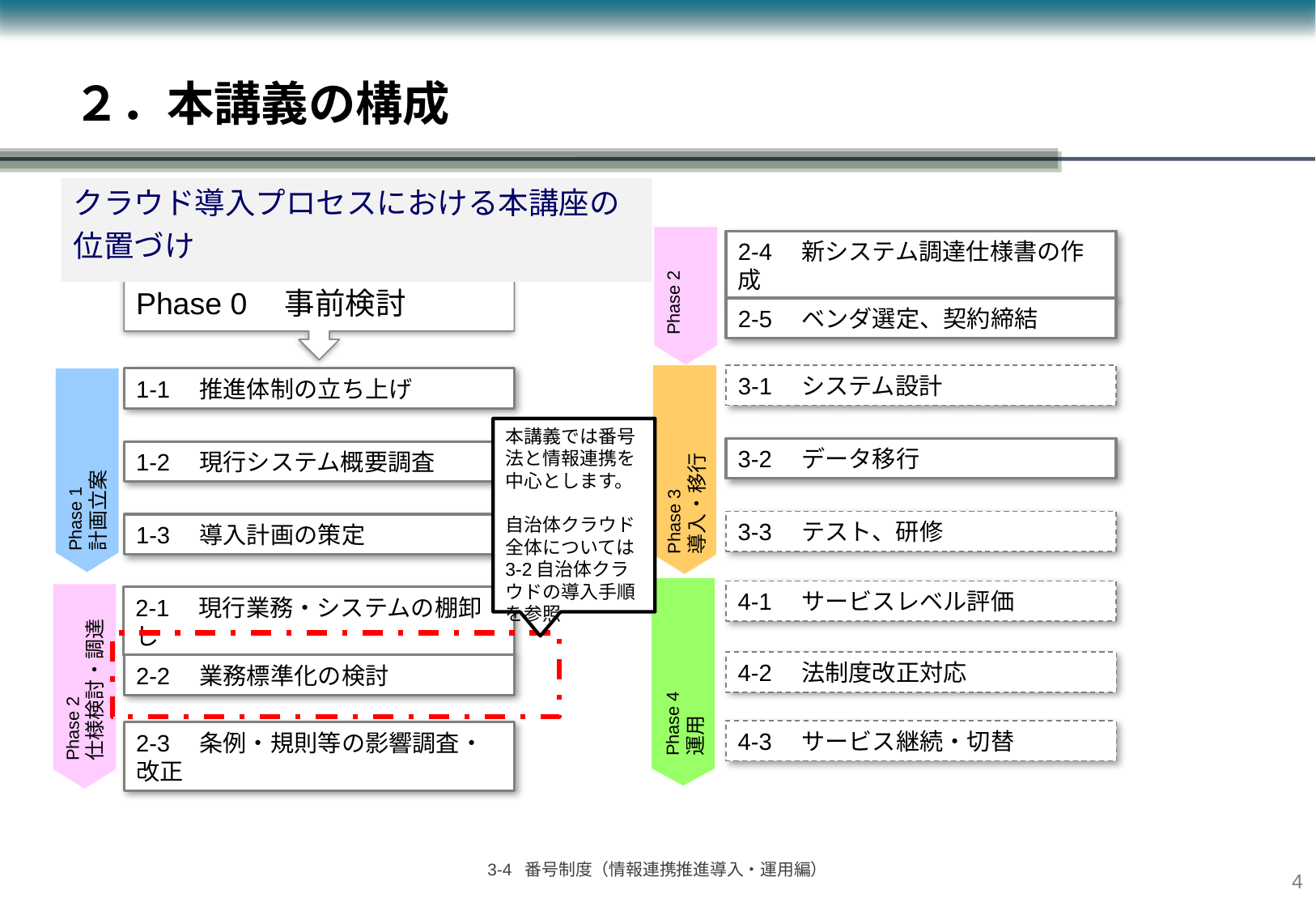

# ２．本講義の構成
クラウド導入プロセスにおける本講座の
位置づけ
2-4　新システム調達仕様書の作成
Phase 2

Phase 0　事前検討
2-5　ベンダ選定、契約締結
3-1　システム設計
1-1　推進体制の立ち上げ
本講義では番号法と情報連携を中心とします。

自治体クラウド全体については3-2自治体クラウドの導入手順を参照
Phase 1
計画立案

Phase 3
導入・移行
3-2　データ移行

1-2　現行システム概要調査
3-3　テスト、研修
1-3　導入計画の策定
4-1　サービスレベル評価
2-1　現行業務・システムの棚卸し

Phase 4
運用
Phase 2
仕様検討・調達

4-2　法制度改正対応

2-2　業務標準化の検討
4-3　サービス継続・切替
2-3　条例・規則等の影響調査・改正
4
3-4  番号制度（情報連携推進導入・運用編）